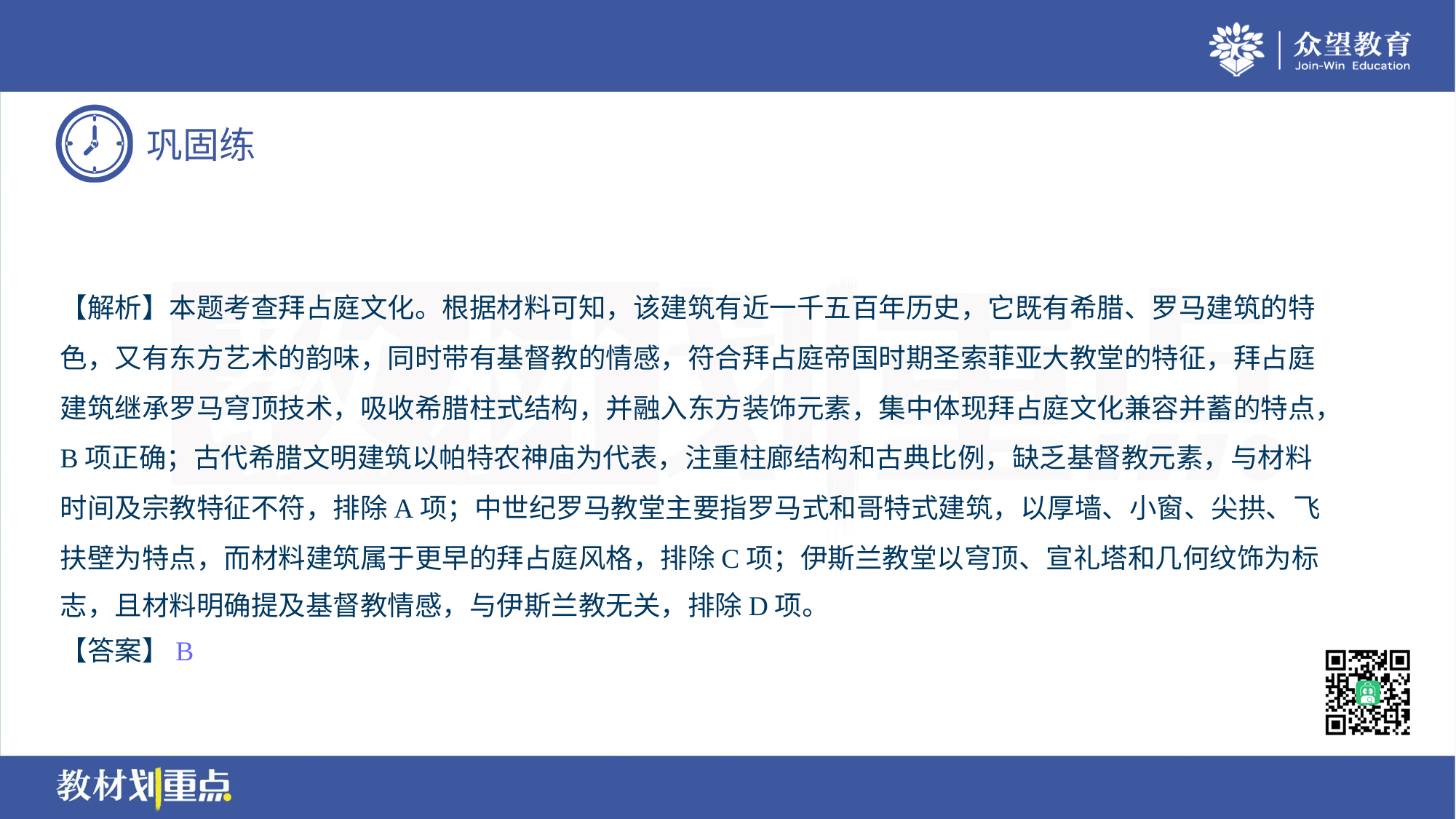

【解析】本题考查拜占庭文化。根据材料可知，该建筑有近一千五百年历史，它既有希腊、罗马建筑的特
色，又有东方艺术的韵味，同时带有基督教的情感，符合拜占庭帝国时期圣索菲亚大教堂的特征，拜占庭
建筑继承罗马穹顶技术，吸收希腊柱式结构，并融入东方装饰元素，集中体现拜占庭文化兼容并蓄的特点，
B项正确；古代希腊文明建筑以帕特农神庙为代表，注重柱廊结构和古典比例，缺乏基督教元素，与材料
时间及宗教特征不符，排除A项；中世纪罗马教堂主要指罗马式和哥特式建筑，以厚墙、小窗、尖拱、飞
扶壁为特点，而材料建筑属于更早的拜占庭风格，排除C项；伊斯兰教堂以穹顶、宣礼塔和几何纹饰为标
志，且材料明确提及基督教情感，与伊斯兰教无关，排除D项。
【答案】B